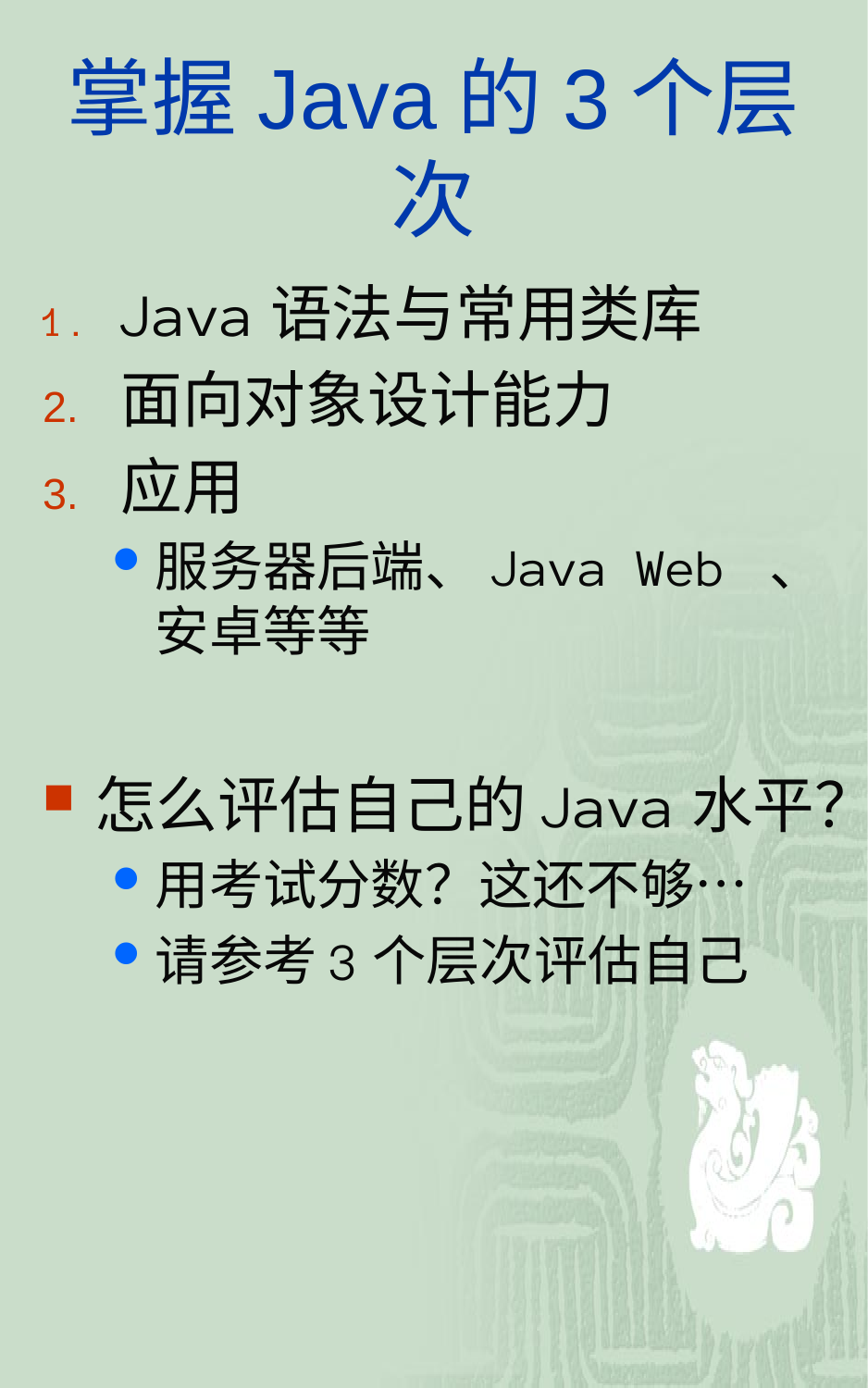

# 掌握Java的3个层次
Java语法与常用类库
面向对象设计能力
应用
服务器后端、Java Web 、安卓等等

怎么评估自己的Java水平？
用考试分数？这还不够…
请参考3个层次评估自己